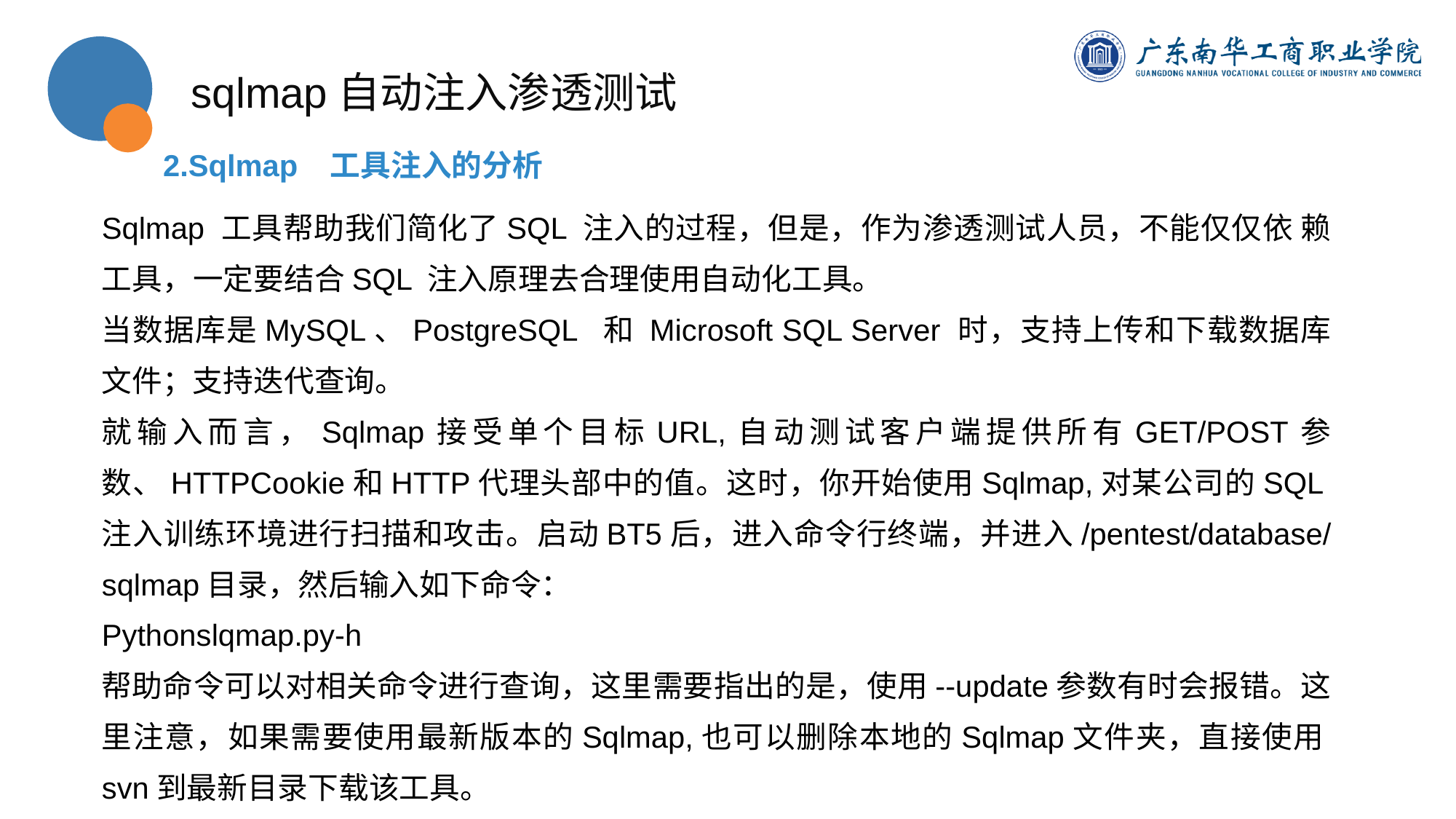

sqlmap自动注入渗透测试

2.Sqlmap   工具注入的分析
Sqlmap 工具帮助我们简化了SQL 注入的过程，但是，作为渗透测试人员，不能仅仅依 赖工具，一定要结合SQL 注入原理去合理使用自动化工具。
当数据库是MySQL、PostgreSQL  和 Microsoft SQL Server 时，支持上传和下载数据库文件；支持迭代查询。
就输入而言，Sqlmap接受单个目标URL,自动测试客户端提供所有GET/POST参数、HTTPCookie和HTTP代理头部中的值。这时，你开始使用Sqlmap,对某公司的SQL注入训练环境进行扫描和攻击。启动BT5后，进入命令行终端，并进入/pentest/database/sqlmap目录，然后输入如下命令：
Pythonslqmap.py-h
帮助命令可以对相关命令进行查询，这里需要指出的是，使用--update参数有时会报错。这里注意，如果需要使用最新版本的Sqlmap,也可以删除本地的Sqlmap文件夹，直接使用svn到最新目录下载该工具。